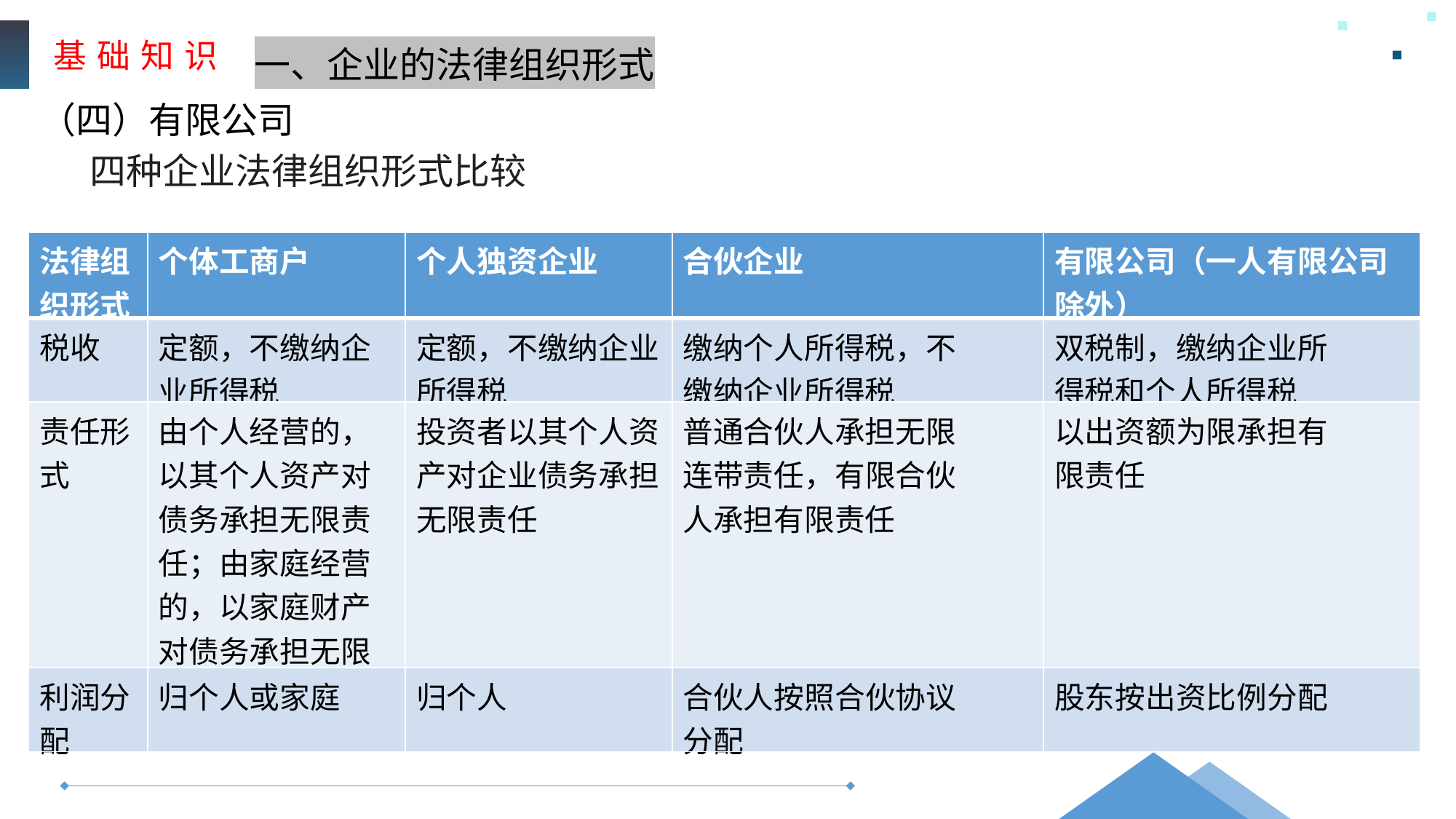

基 础 知 识

一、企业的法律组织形式
（四）有限公司
四种企业法律组织形式比较
| 法律组织形式 | 个体工商户 | 个人独资企业 | 合伙企业 | 有限公司（一人有限公司除外） |
| --- | --- | --- | --- | --- |
| 税收 | 定额，不缴纳企 业所得税 | 定额，不缴纳企业 所得税 | 缴纳个人所得税，不 缴纳企业所得税 | 双税制，缴纳企业所 得税和个人所得税 |
| 责任形式 | 由个人经营的， 以其个人资产对 债务承担无限责 任；由家庭经营 的，以家庭财产 对债务承担无限 责任 | 投资者以其个人资 产对企业债务承担 无限责任 | 普通合伙人承担无限 连带责任，有限合伙 人承担有限责任 | 以出资额为限承担有 限责任 |
| 利润分配 | 归个人或家庭 | 归个人 | 合伙人按照合伙协议 分配 | 股东按出资比例分配 |